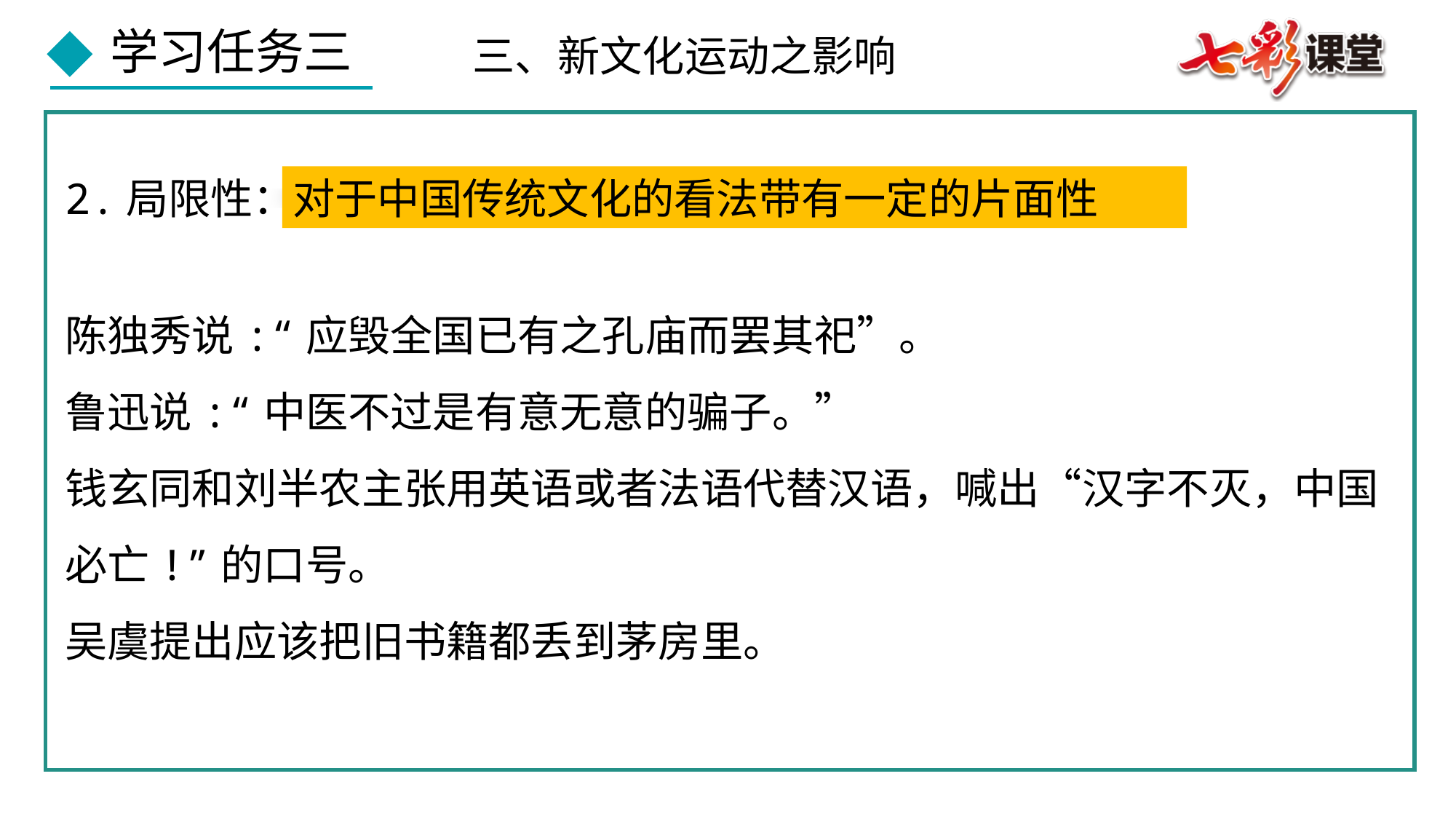

三、新文化运动之影响
对于中国传统文化的看法带有一定的片面性
2.局限性：
陈独秀说:“应毁全国已有之孔庙而罢其祀”。
鲁迅说:“中医不过是有意无意的骗子。”
钱玄同和刘半农主张用英语或者法语代替汉语，喊出“汉字不灭，中国必亡!”的口号。
吴虞提出应该把旧书籍都丢到茅房里。